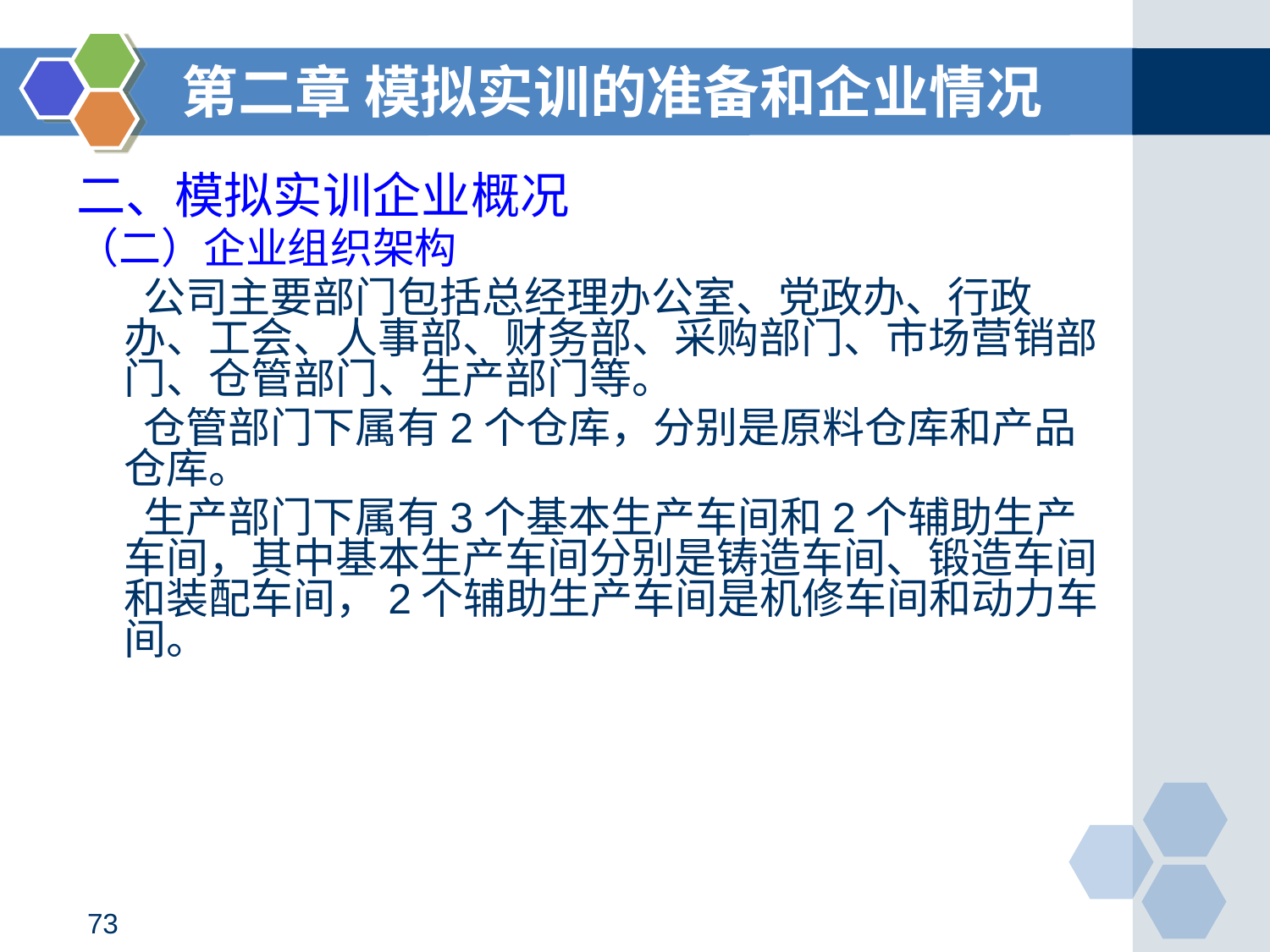

第二章 模拟实训的准备和企业情况
二、模拟实训企业概况
（二）企业组织架构
      公司主要部门包括总经理办公室、党政办、行政办、工会、人事部、财务部、采购部门、市场营销部门、仓管部门、生产部门等。
      仓管部门下属有2个仓库，分别是原料仓库和产品仓库。
      生产部门下属有3个基本生产车间和2个辅助生产车间，其中基本生产车间分别是铸造车间、锻造车间和装配车间，2个辅助生产车间是机修车间和动力车间。